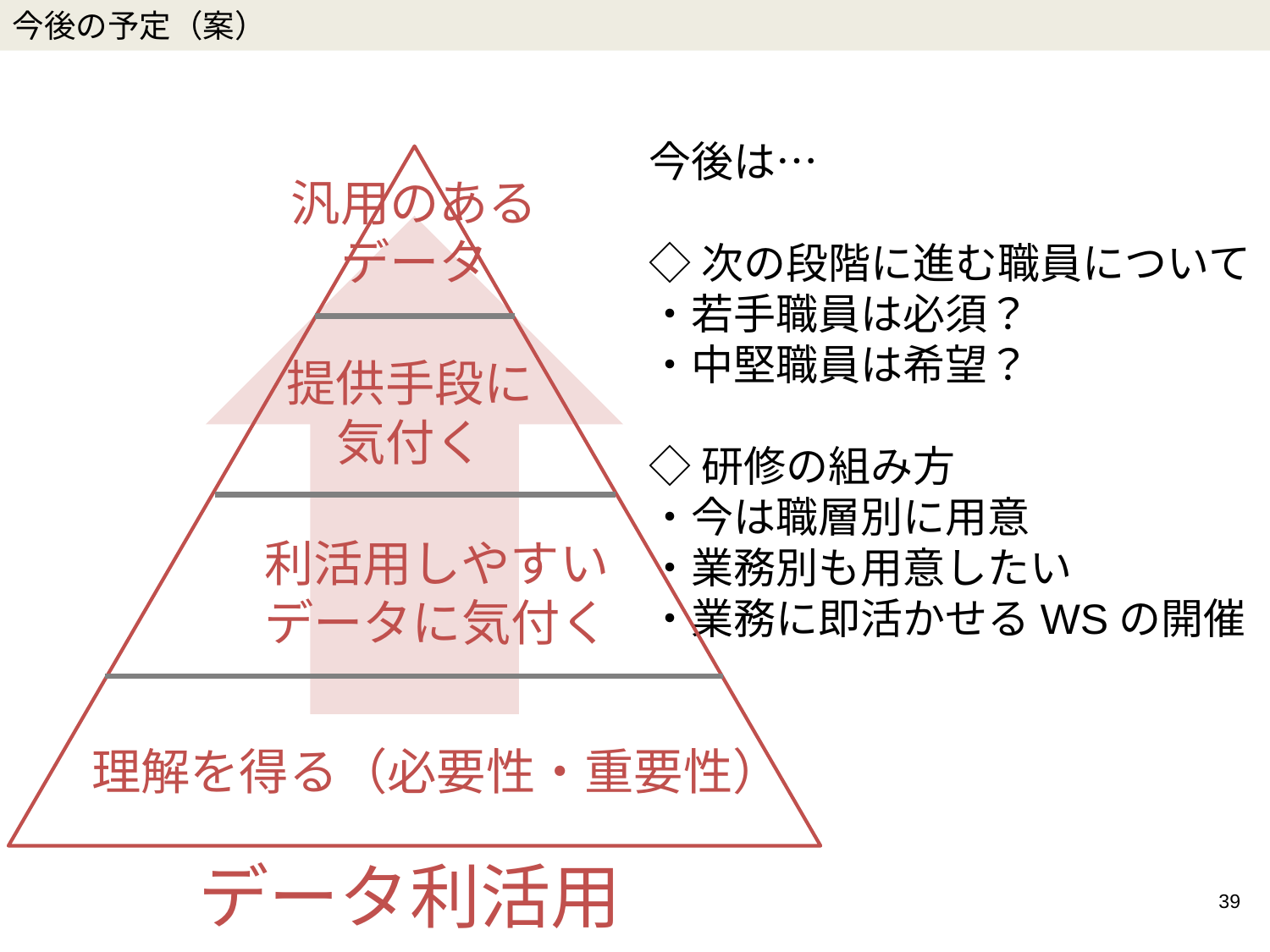

今後の予定（案）
今後は…

◇次の段階に進む職員について
・若手職員は必須？
・中堅職員は希望？

◇研修の組み方
・今は職層別に用意
・業務別も用意したい
・業務に即活かせるWSの開催

汎用のある
データ
提供手段に
気付く
利活用しやすい
データに気付く
理解を得る（必要性・重要性）

データ利活用
39